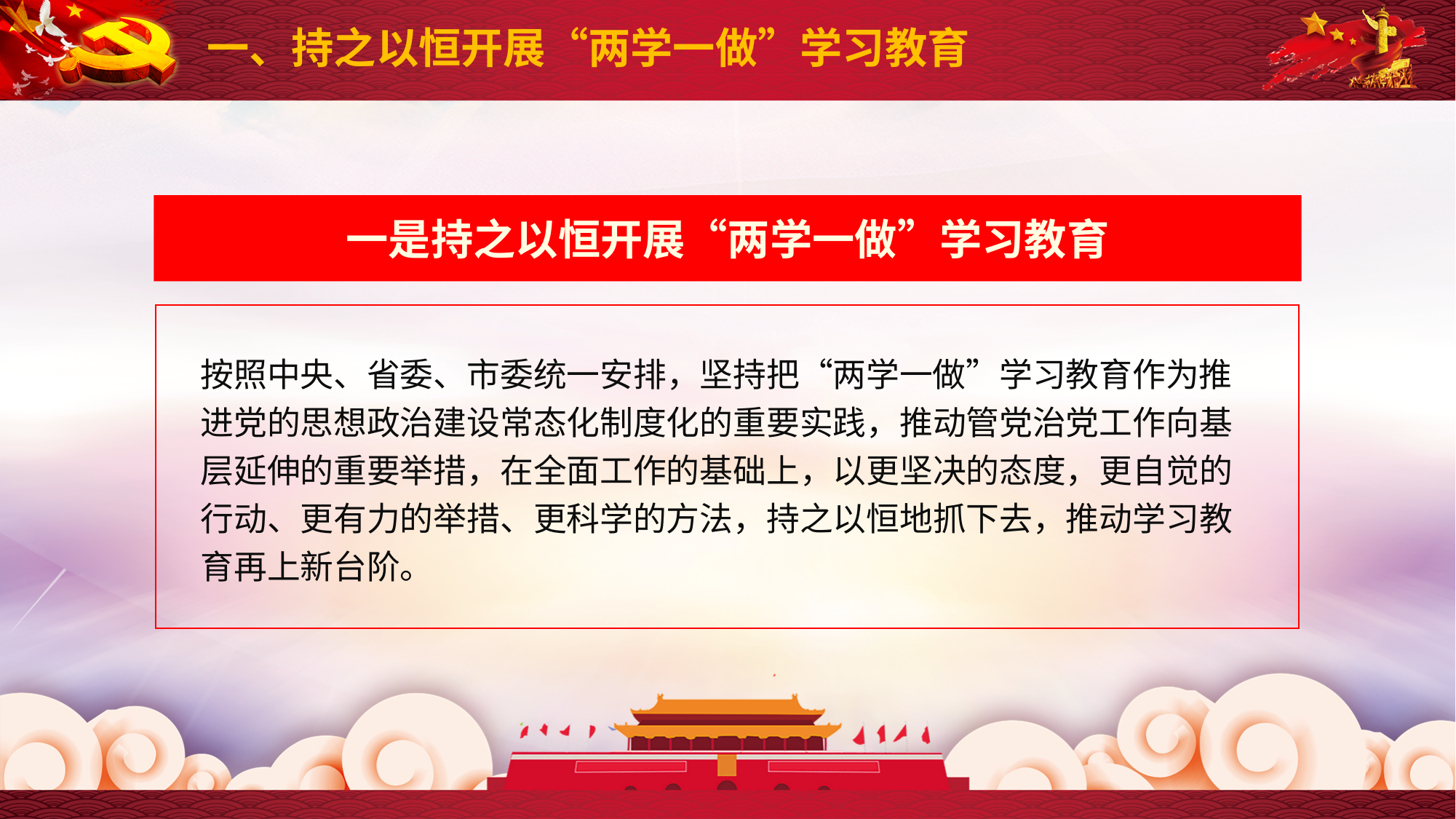

一、持之以恒开展“两学一做”学习教育
一是持之以恒开展“两学一做”学习教育

按照中央、省委、市委统一安排，坚持把“两学一做”学习教育作为推进党的思想政治建设常态化制度化的重要实践，推动管党治党工作向基层延伸的重要举措，在全面工作的基础上，以更坚决的态度，更自觉的行动、更有力的举措、更科学的方法，持之以恒地抓下去，推动学习教育再上新台阶。